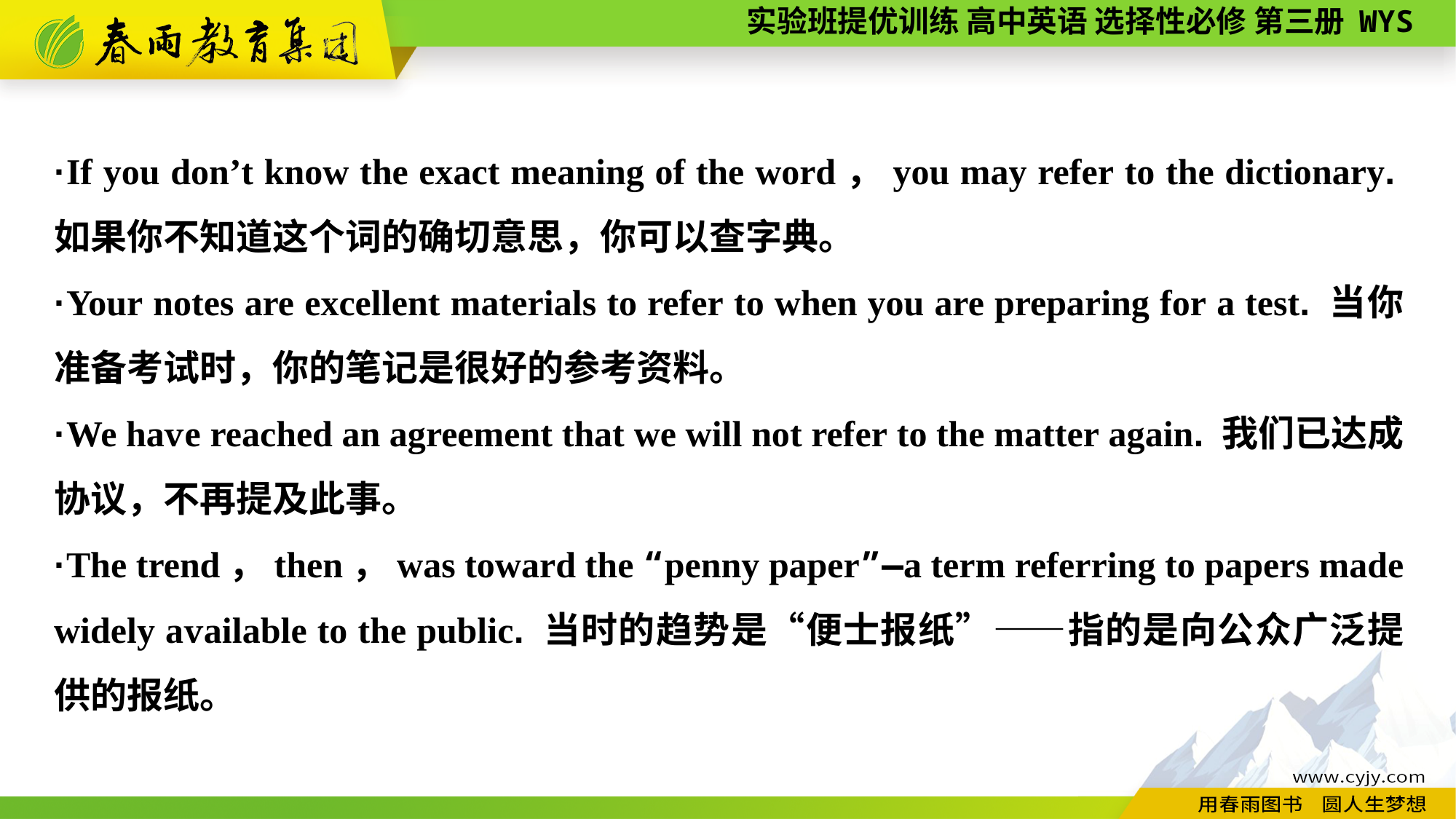

·If you don’t know the exact meaning of the word，you may refer to the dictionary.如果你不知道这个词的确切意思，你可以查字典。
·Your notes are excellent materials to refer to when you are preparing for a test. 当你准备考试时，你的笔记是很好的参考资料。
·We have reached an agreement that we will not refer to the matter again. 我们已达成协议，不再提及此事。
·The trend，then，was toward the “penny paper”—a term referring to papers made widely available to the public. 当时的趋势是“便士报纸”——指的是向公众广泛提供的报纸。